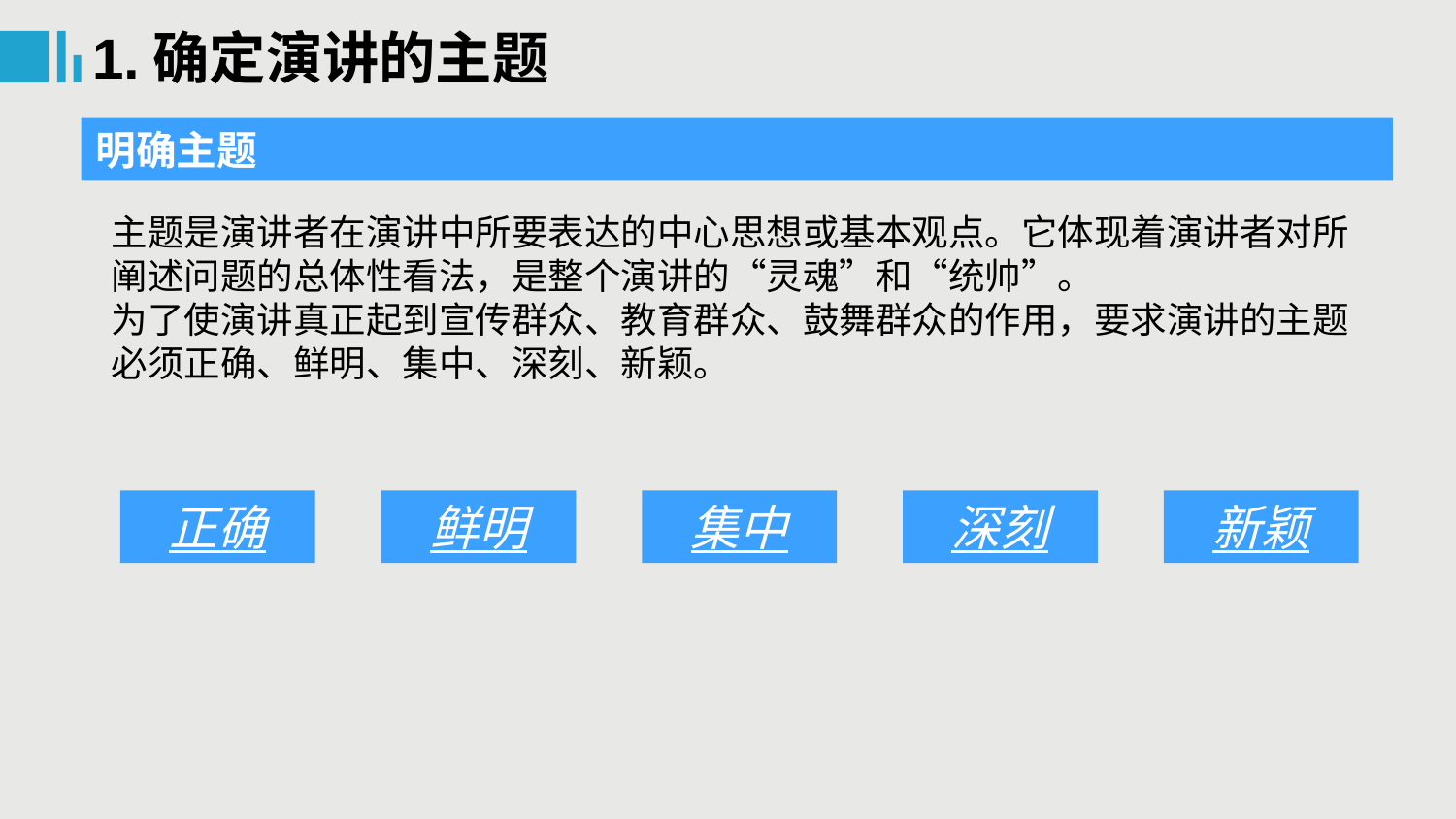

1.确定演讲的主题

明确主题
主题是演讲者在演讲中所要表达的中心思想或基本观点。它体现着演讲者对所阐述问题的总体性看法，是整个演讲的“灵魂”和“统帅”。
为了使演讲真正起到宣传群众、教育群众、鼓舞群众的作用，要求演讲的主题必须正确、鲜明、集中、深刻、新颖。
正确
鲜明
集中
深刻
新颖